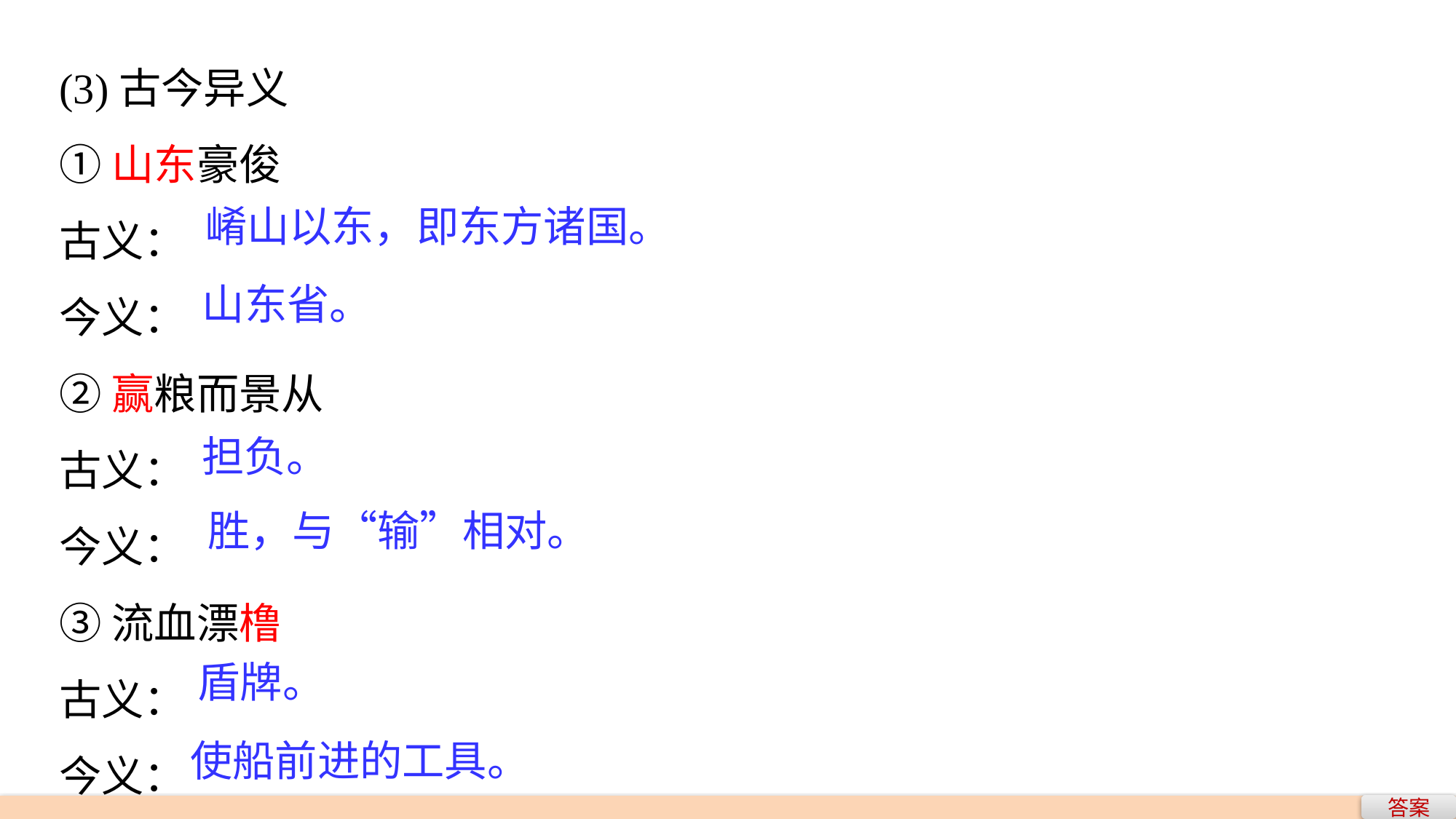

(3)古今异义
①山东豪俊
古义：
今义：
②赢粮而景从
古义：
今义：
③流血漂橹
古义：
今义：
崤山以东，即东方诸国。
山东省。
担负。
胜，与“输”相对。
盾牌。
使船前进的工具。
答案